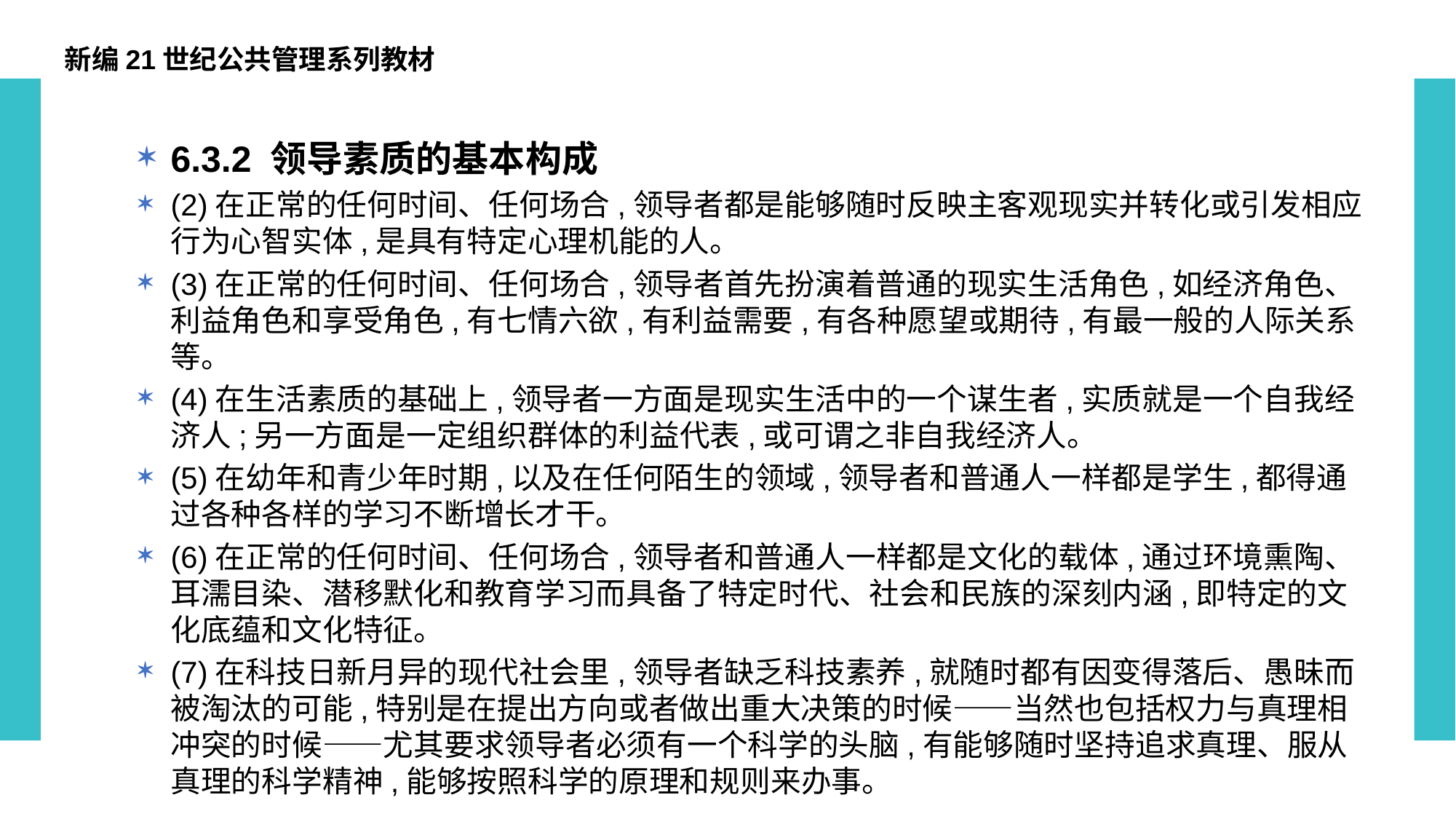

新编21世纪公共管理系列教材
6.3.2 领导素质的基本构成
(2)在正常的任何时间、任何场合,领导者都是能够随时反映主客观现实并转化或引发相应行为心智实体,是具有特定心理机能的人。
(3)在正常的任何时间、任何场合,领导者首先扮演着普通的现实生活角色,如经济角色、利益角色和享受角色,有七情六欲,有利益需要,有各种愿望或期待,有最一般的人际关系等。
(4)在生活素质的基础上,领导者一方面是现实生活中的一个谋生者,实质就是一个自我经济人;另一方面是一定组织群体的利益代表,或可谓之非自我经济人。
(5)在幼年和青少年时期,以及在任何陌生的领域,领导者和普通人一样都是学生,都得通过各种各样的学习不断增长才干。
(6)在正常的任何时间、任何场合,领导者和普通人一样都是文化的载体,通过环境熏陶、耳濡目染、潜移默化和教育学习而具备了特定时代、社会和民族的深刻内涵,即特定的文化底蕴和文化特征。
(7)在科技日新月异的现代社会里,领导者缺乏科技素养,就随时都有因变得落后、愚昧而被淘汰的可能,特别是在提出方向或者做出重大决策的时候——当然也包括权力与真理相冲突的时候——尤其要求领导者必须有一个科学的头脑,有能够随时坚持追求真理、服从真理的科学精神,能够按照科学的原理和规则来办事。